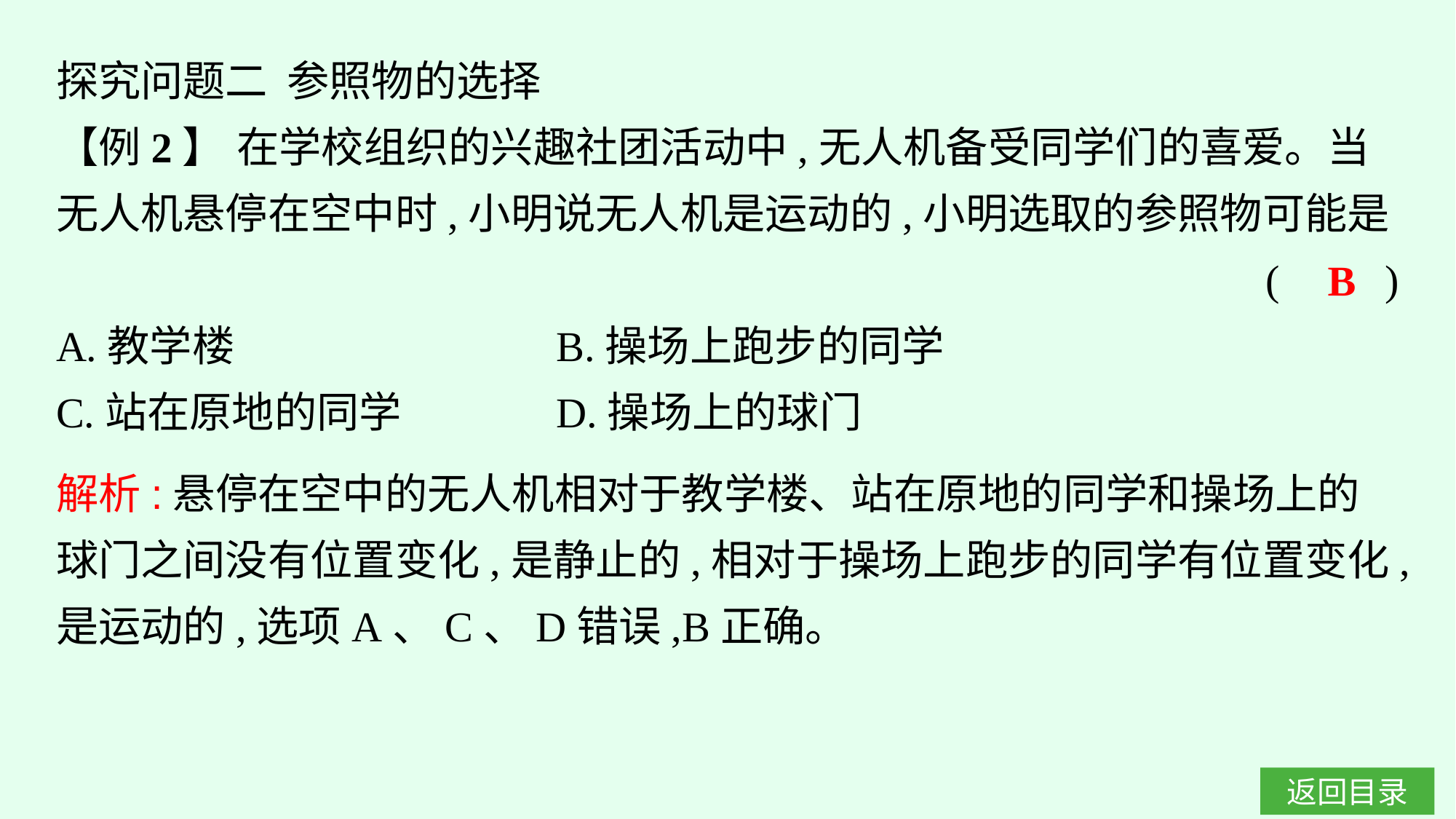

探究问题二  参照物的选择
【例2】 在学校组织的兴趣社团活动中,无人机备受同学们的喜爱。当无人机悬停在空中时,小明说无人机是运动的,小明选取的参照物可能是
(　　)
A.教学楼			B.操场上跑步的同学
C.站在原地的同学		D.操场上的球门
B
解析:悬停在空中的无人机相对于教学楼、站在原地的同学和操场上的球门之间没有位置变化,是静止的,相对于操场上跑步的同学有位置变化,是运动的,选项A、C、D错误,B正确。